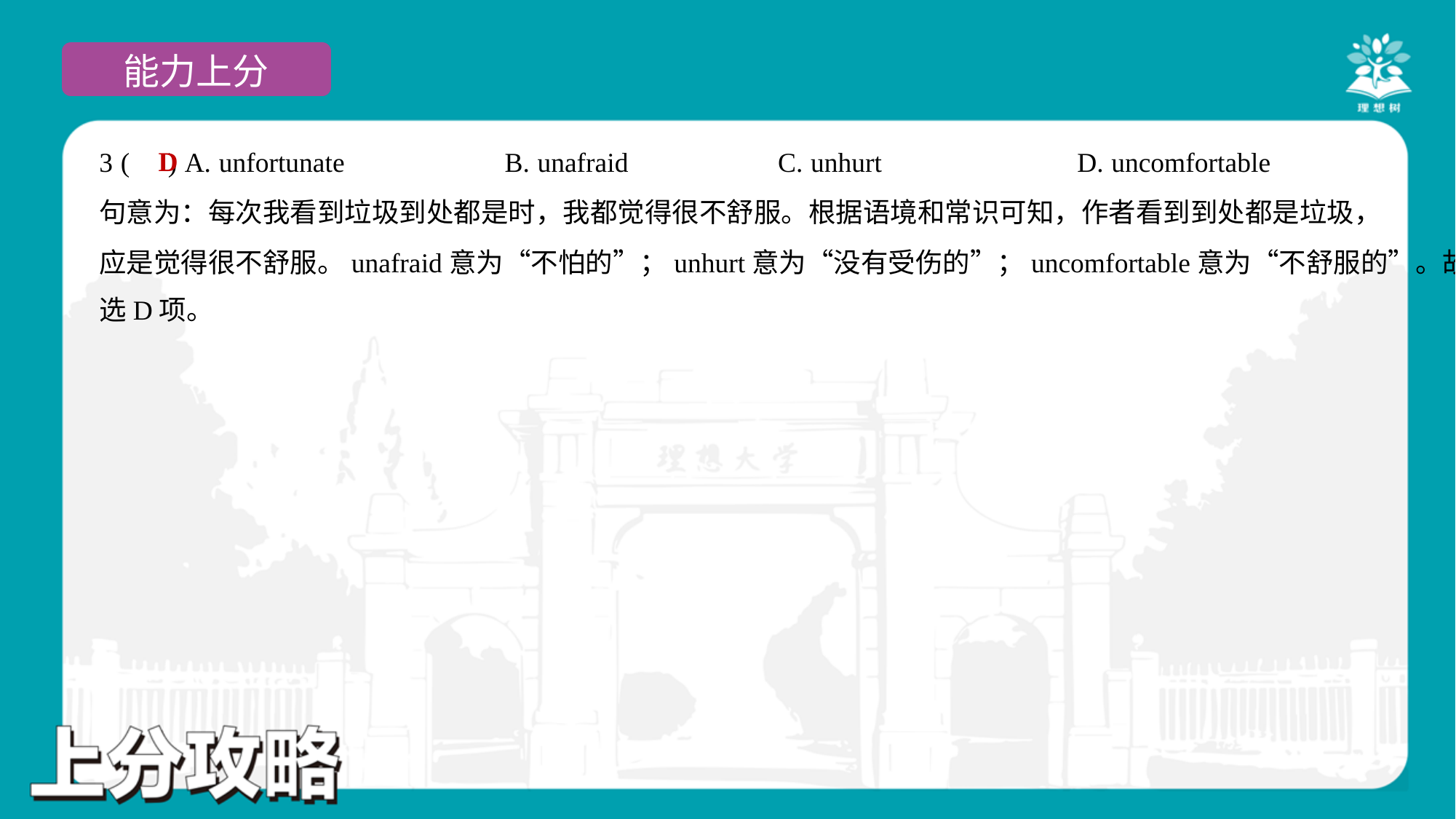

D
3 (     ) A. unfortunate	B. unafraid	C. unhurt	D. uncomfortable
句意为：每次我看到垃圾到处都是时，我都觉得很不舒服。根据语境和常识可知，作者看到到处都是垃圾，
应是觉得很不舒服。unafraid意为“不怕的”；unhurt意为“没有受伤的”；uncomfortable意为“不舒服的”。故
选D项。